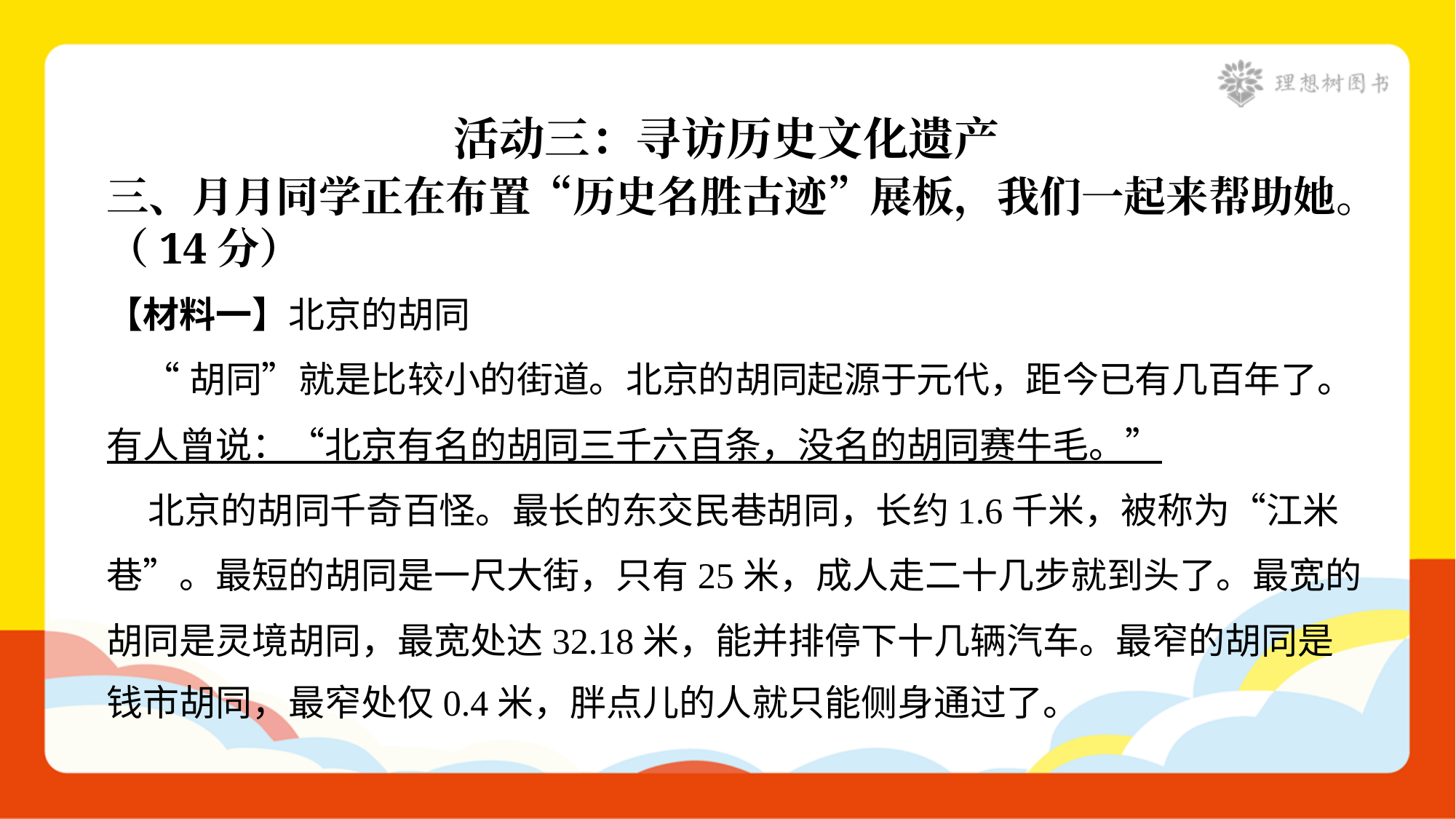

活动三：寻访历史文化遗产
三、月月同学正在布置“历史名胜古迹”展板，我们一起来帮助她。
（14分）
【材料一】北京的胡同
    “胡同”就是比较小的街道。北京的胡同起源于元代，距今已有几百年了。
有人曾说：“北京有名的胡同三千六百条，没名的胡同赛牛毛。”
    北京的胡同千奇百怪。最长的东交民巷胡同，长约1.6千米，被称为“江米
巷”。最短的胡同是一尺大街，只有25米，成人走二十几步就到头了。最宽的
胡同是灵境胡同，最宽处达32.18米，能并排停下十几辆汽车。最窄的胡同是
钱市胡同，最窄处仅0.4米，胖点儿的人就只能侧身通过了。